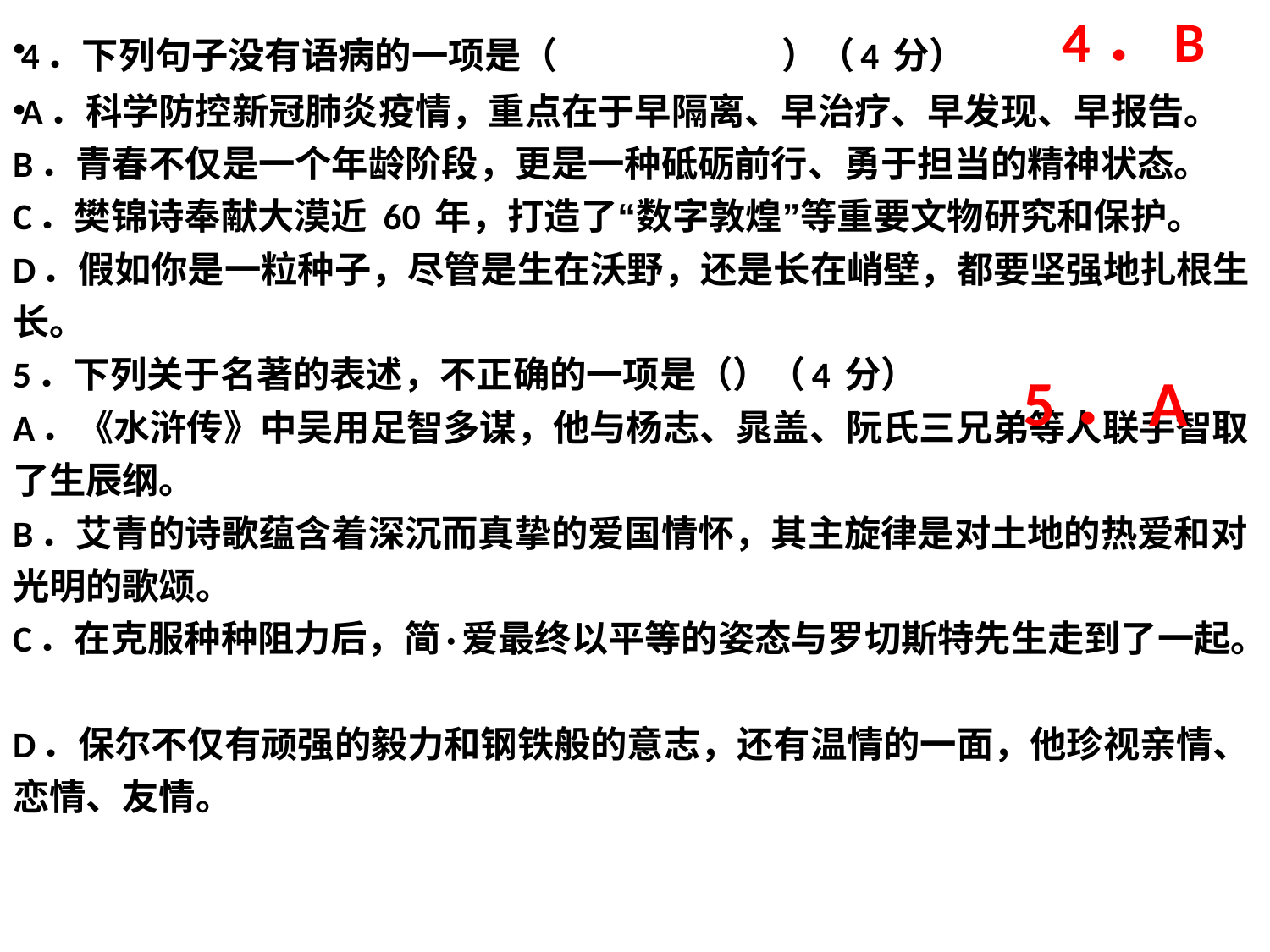

4．下列句子没有语病的一项是（                      ）（4 分）
A．科学防控新冠肺炎疫情，重点在于早隔离、早治疗、早发现、早报告。
B．青春不仅是一个年龄阶段，更是一种砥砺前行、勇于担当的精神状态。
C．樊锦诗奉献大漠近 60 年，打造了“数字敦煌”等重要文物研究和保护。
D．假如你是一粒种子，尽管是生在沃野，还是长在峭壁，都要坚强地扎根生长。
5．下列关于名著的表述，不正确的一项是（）（4 分）
A．《水浒传》中吴用足智多谋，他与杨志、晁盖、阮氏三兄弟等人联手智取了生辰纲。
B．艾青的诗歌蕴含着深沉而真挚的爱国情怀，其主旋律是对土地的热爱和对光明的歌颂。
C．在克服种种阻力后，简·爱最终以平等的姿态与罗切斯特先生走到了一起。
D．保尔不仅有顽强的毅力和钢铁般的意志，还有温情的一面，他珍视亲情、恋情、友情。

 4．B
5．A
#